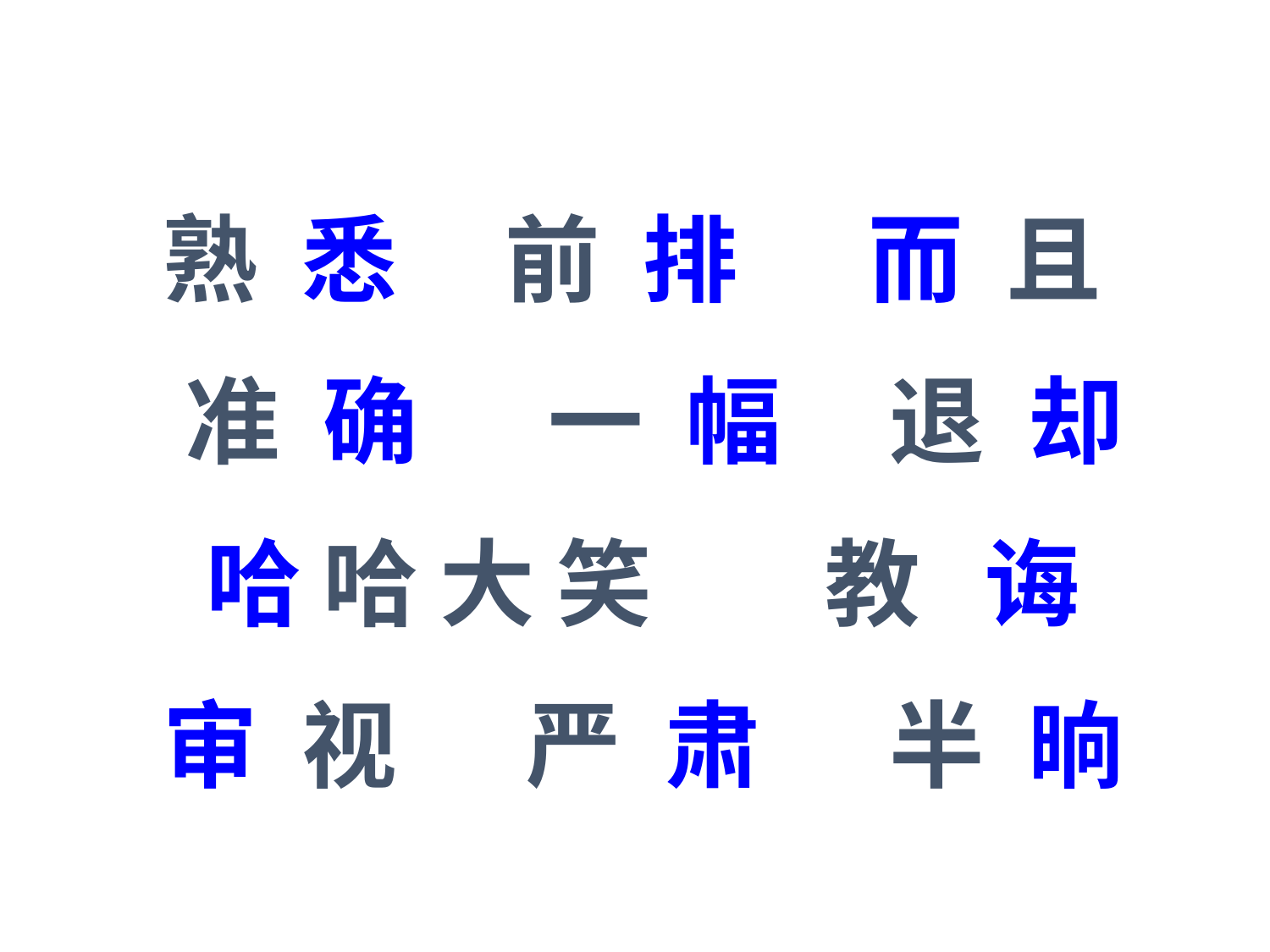

熟  悉     前  排      而  且
   准  确      一  幅     退  却
    哈 哈 大 笑        教   诲
  审  视      严  肃      半  晌

#